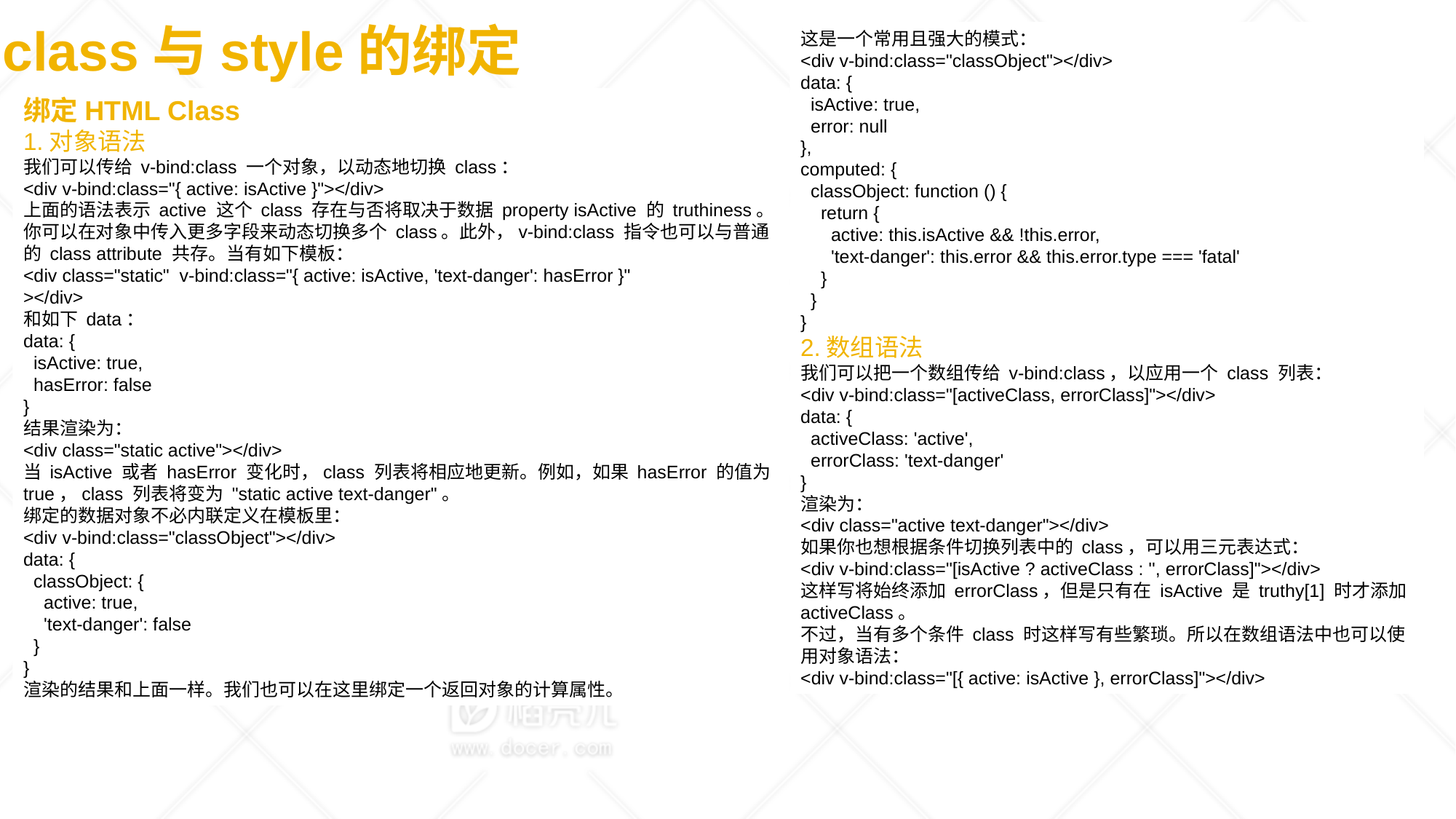

class与style的绑定
这是一个常用且强大的模式：
<div v-bind:class="classObject"></div>
data: {
  isActive: true,
  error: null
},
computed: {
  classObject: function () {
    return {
      active: this.isActive && !this.error,
      'text-danger': this.error && this.error.type === 'fatal'
    }
  }
}
2.数组语法
我们可以把一个数组传给 v-bind:class，以应用一个 class 列表：
<div v-bind:class="[activeClass, errorClass]"></div>
data: {
  activeClass: 'active',
  errorClass: 'text-danger'
}
渲染为：
<div class="active text-danger"></div>
如果你也想根据条件切换列表中的 class，可以用三元表达式：
<div v-bind:class="[isActive ? activeClass : '', errorClass]"></div>
这样写将始终添加 errorClass，但是只有在 isActive 是 truthy[1] 时才添加 activeClass。
不过，当有多个条件 class 时这样写有些繁琐。所以在数组语法中也可以使用对象语法：
<div v-bind:class="[{ active: isActive }, errorClass]"></div>
绑定HTML Class
1.对象语法
我们可以传给 v-bind:class 一个对象，以动态地切换 class：
<div v-bind:class="{ active: isActive }"></div>
上面的语法表示 active 这个 class 存在与否将取决于数据 property isActive 的 truthiness。
你可以在对象中传入更多字段来动态切换多个 class。此外，v-bind:class 指令也可以与普通的 class attribute 共存。当有如下模板：
<div class="static"  v-bind:class="{ active: isActive, 'text-danger': hasError }"
></div>
和如下 data：
data: {
  isActive: true,
  hasError: false
}
结果渲染为：
<div class="static active"></div>
当 isActive 或者 hasError 变化时，class 列表将相应地更新。例如，如果 hasError 的值为 true，class 列表将变为 "static active text-danger"。
绑定的数据对象不必内联定义在模板里：
<div v-bind:class="classObject"></div>
data: {
  classObject: {
    active: true,
    'text-danger': false
  }
}
渲染的结果和上面一样。我们也可以在这里绑定一个返回对象的计算属性。